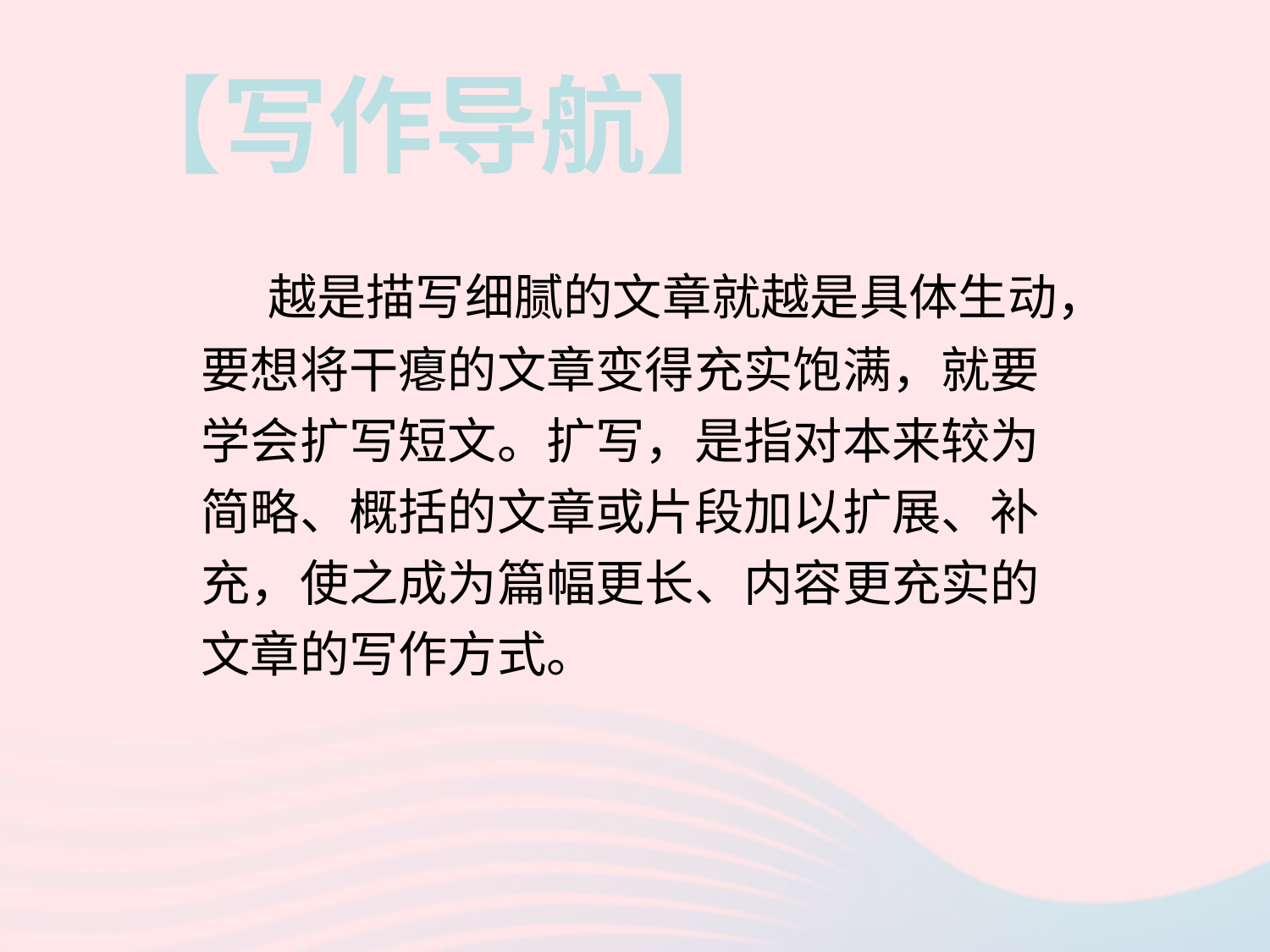

【写作导航】
    越是描写细腻的文章就越是具体生动，要想将干瘪的文章变得充实饱满，就要学会扩写短文。扩写，是指对本来较为简略、概括的文章或片段加以扩展、补充，使之成为篇幅更长、内容更充实的文章的写作方式。